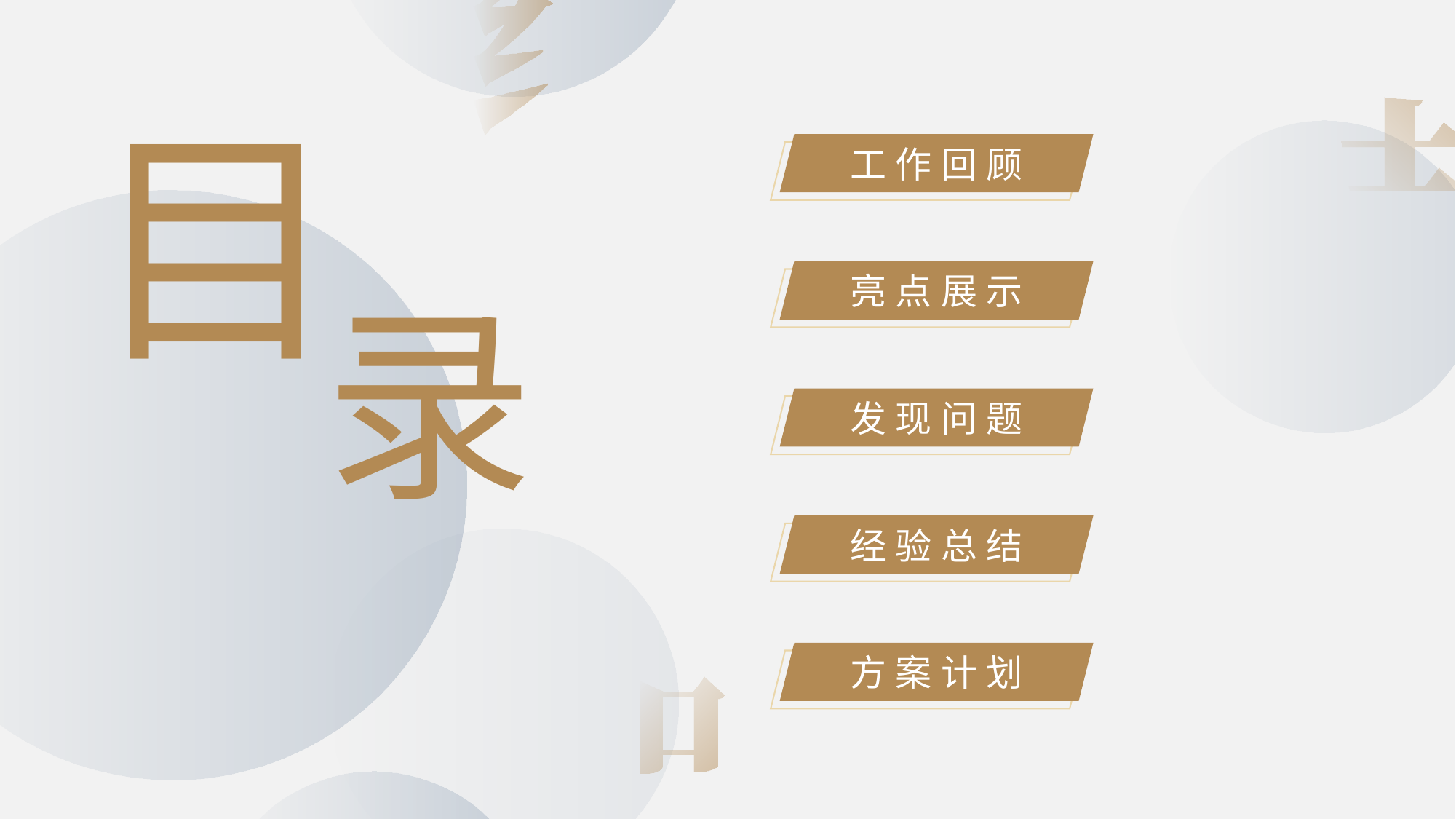

目

工作回顾

亮点展示

录
发现问题

经验总结

方案计划